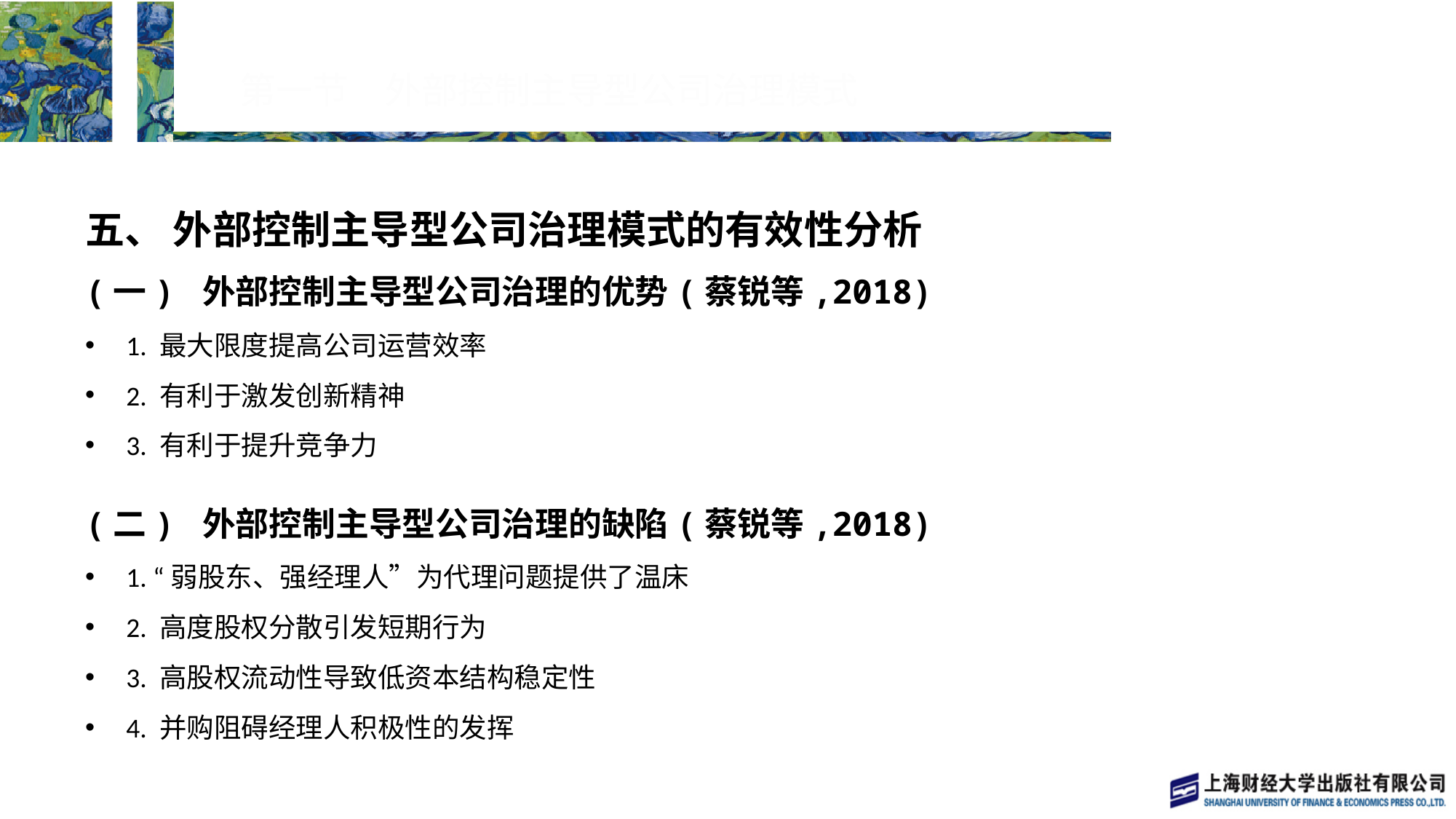

# 第一节　外部控制主导型公司治理模式
五、 外部控制主导型公司治理模式的有效性分析
(一) 外部控制主导型公司治理的优势(蔡锐等,2018)
1. 最大限度提高公司运营效率
2. 有利于激发创新精神
3. 有利于提升竞争力
(二) 外部控制主导型公司治理的缺陷(蔡锐等,2018)
1. “弱股东、强经理人”为代理问题提供了温床
2. 高度股权分散引发短期行为
3. 高股权流动性导致低资本结构稳定性
4. 并购阻碍经理人积极性的发挥